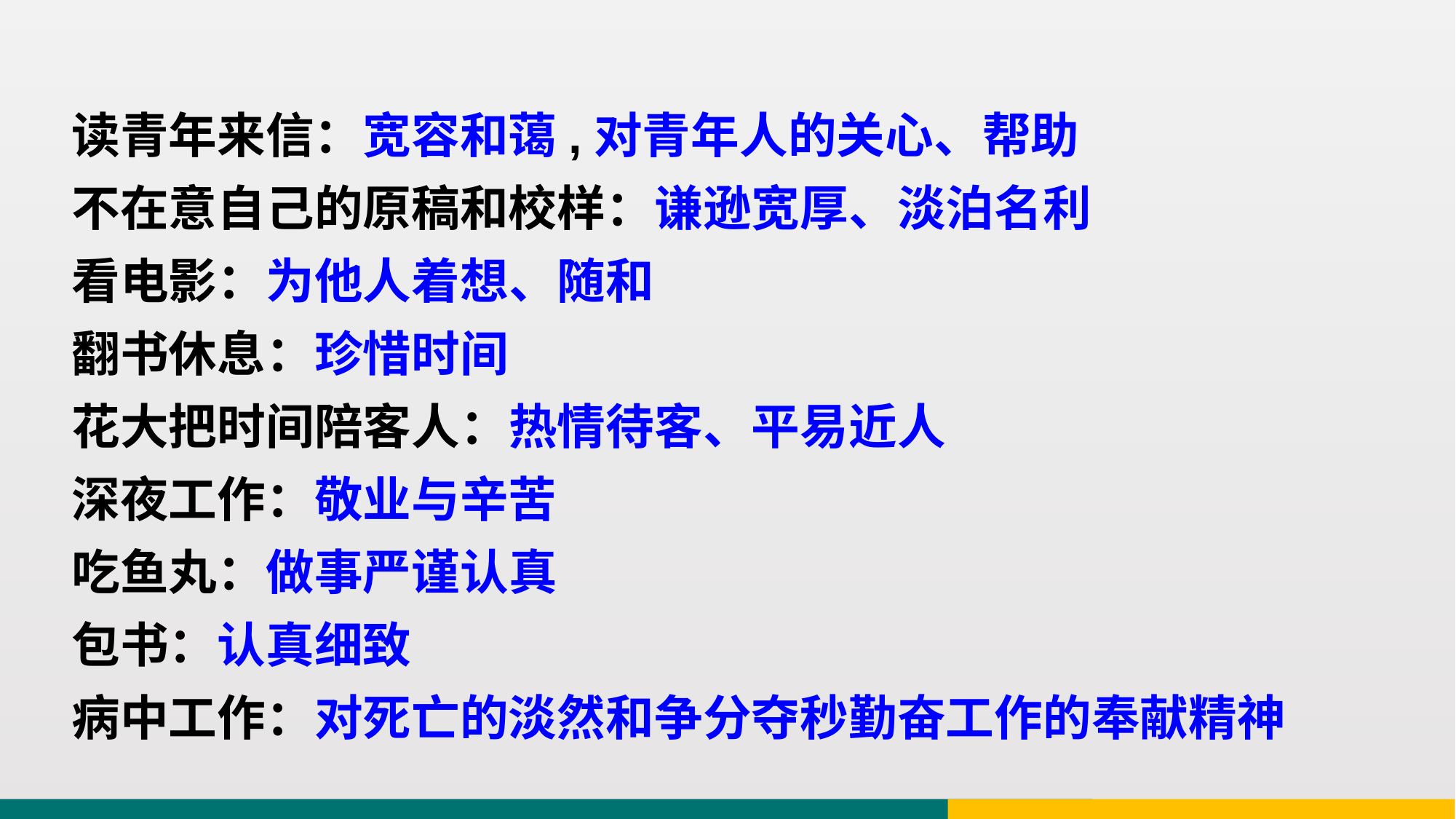

读青年来信：宽容和蔼,对青年人的关心、帮助
不在意自己的原稿和校样：谦逊宽厚、淡泊名利
看电影：为他人着想、随和
翻书休息：珍惜时间
花大把时间陪客人：热情待客、平易近人
深夜工作：敬业与辛苦
吃鱼丸：做事严谨认真
包书：认真细致
病中工作：对死亡的淡然和争分夺秒勤奋工作的奉献精神